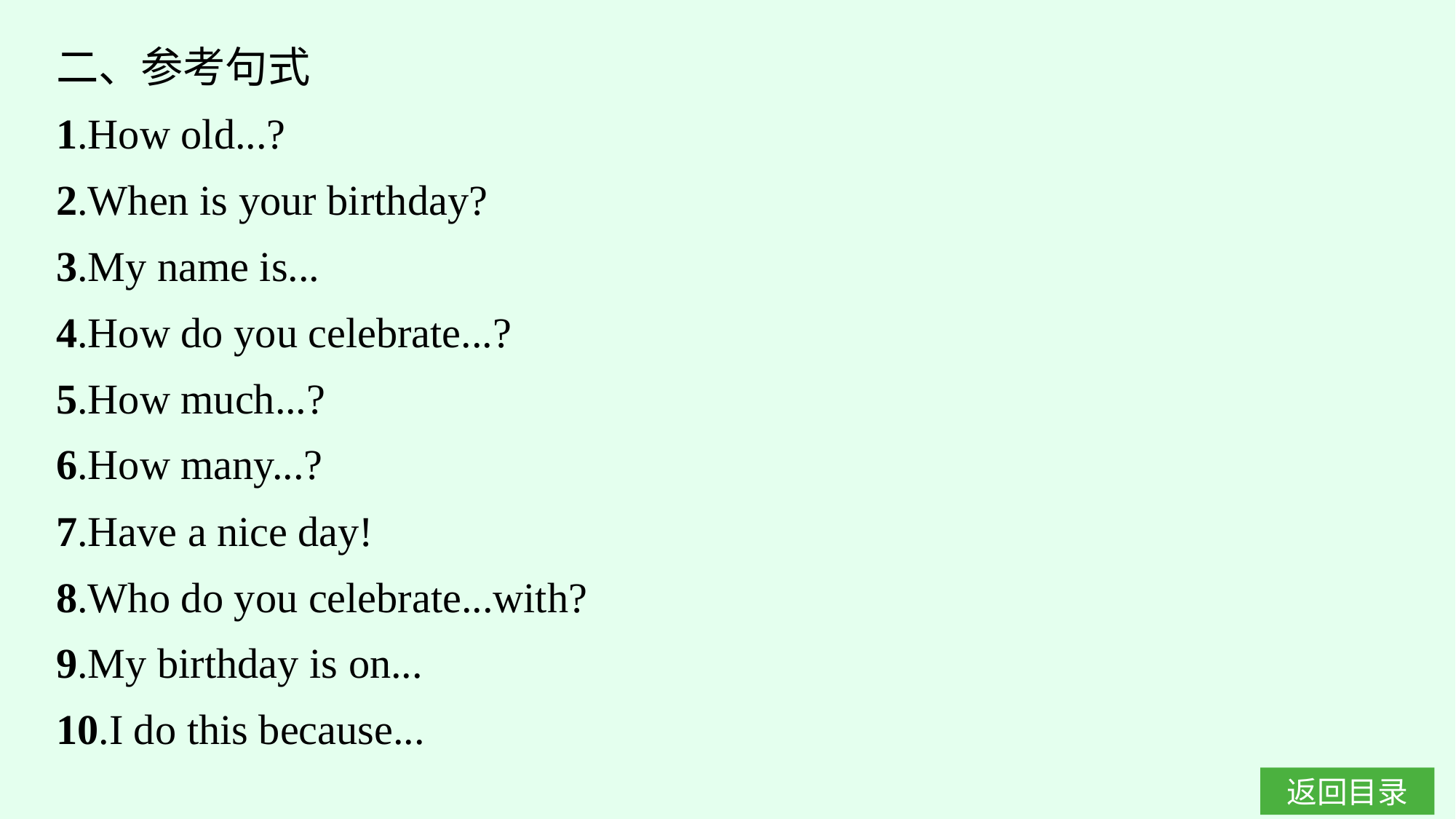

二、参考句式
1.How old...?
2.When is your birthday?
3.My name is...
4.How do you celebrate...?
5.How much...?
6.How many...?
7.Have a nice day!
8.Who do you celebrate...with?
9.My birthday is on...
10.I do this because...